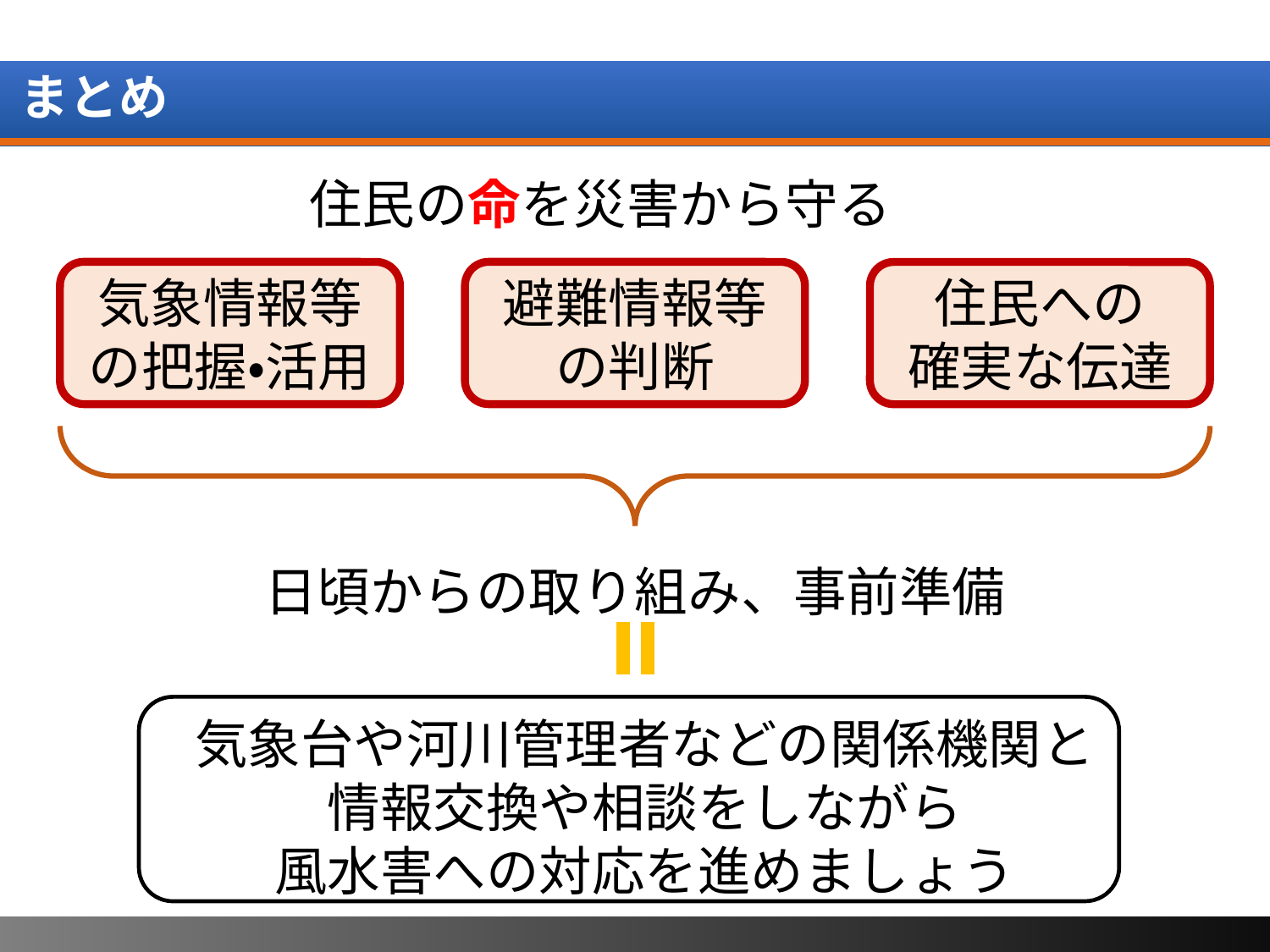

まとめ

住民の命を災害から守る
気象情報等の把握・活用
避難情報等の判断
住民への
確実な伝達
日頃からの取り組み、事前準備

気象台や河川管理者などの関係機関と
情報交換や相談をしながら
風水害への対応を進めましょう
54